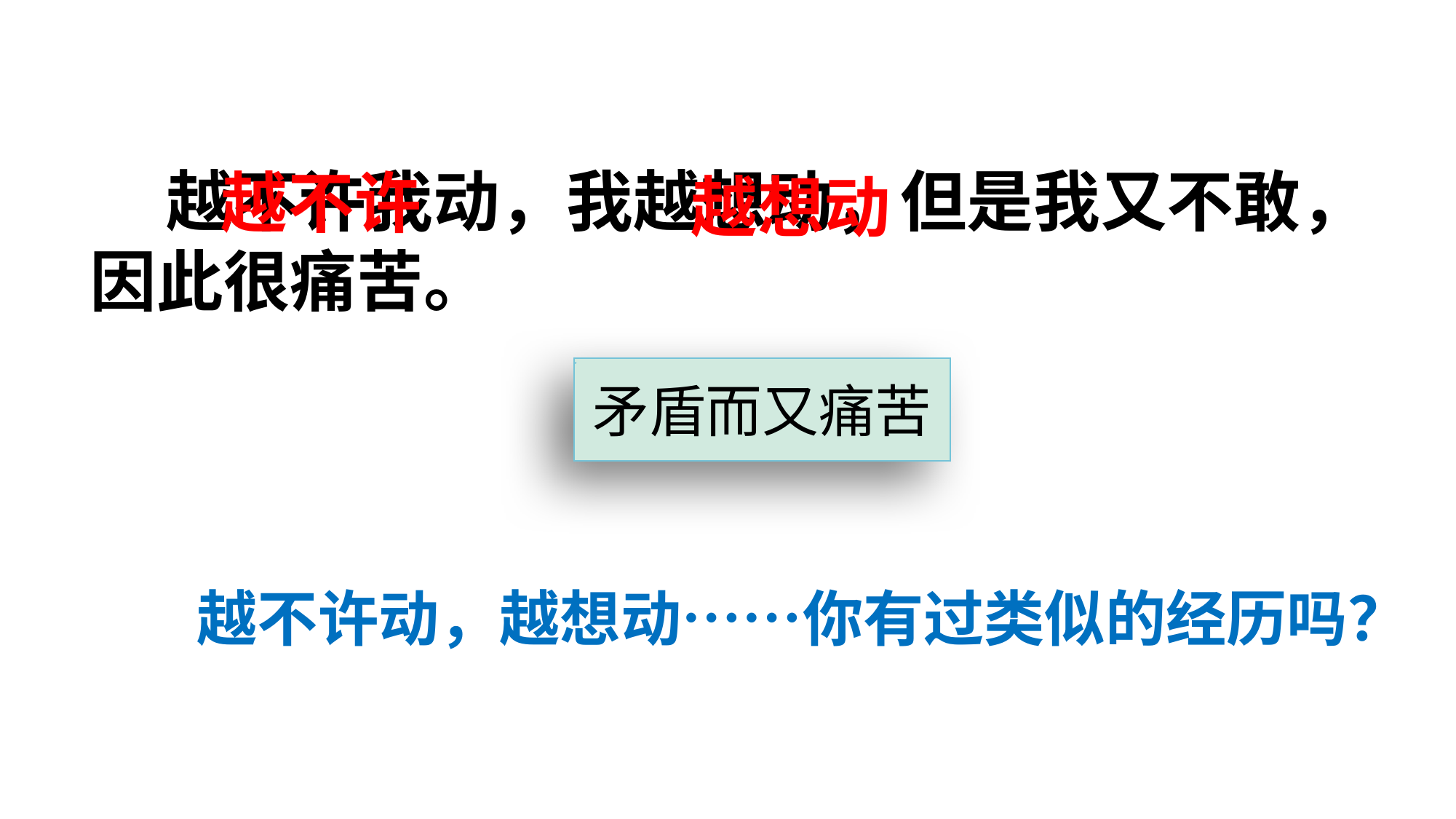

越不许我动，我越想动，但是我又不敢，因此很痛苦。
越不许
越想动
矛盾而又痛苦
越不许动，越想动……你有过类似的经历吗？